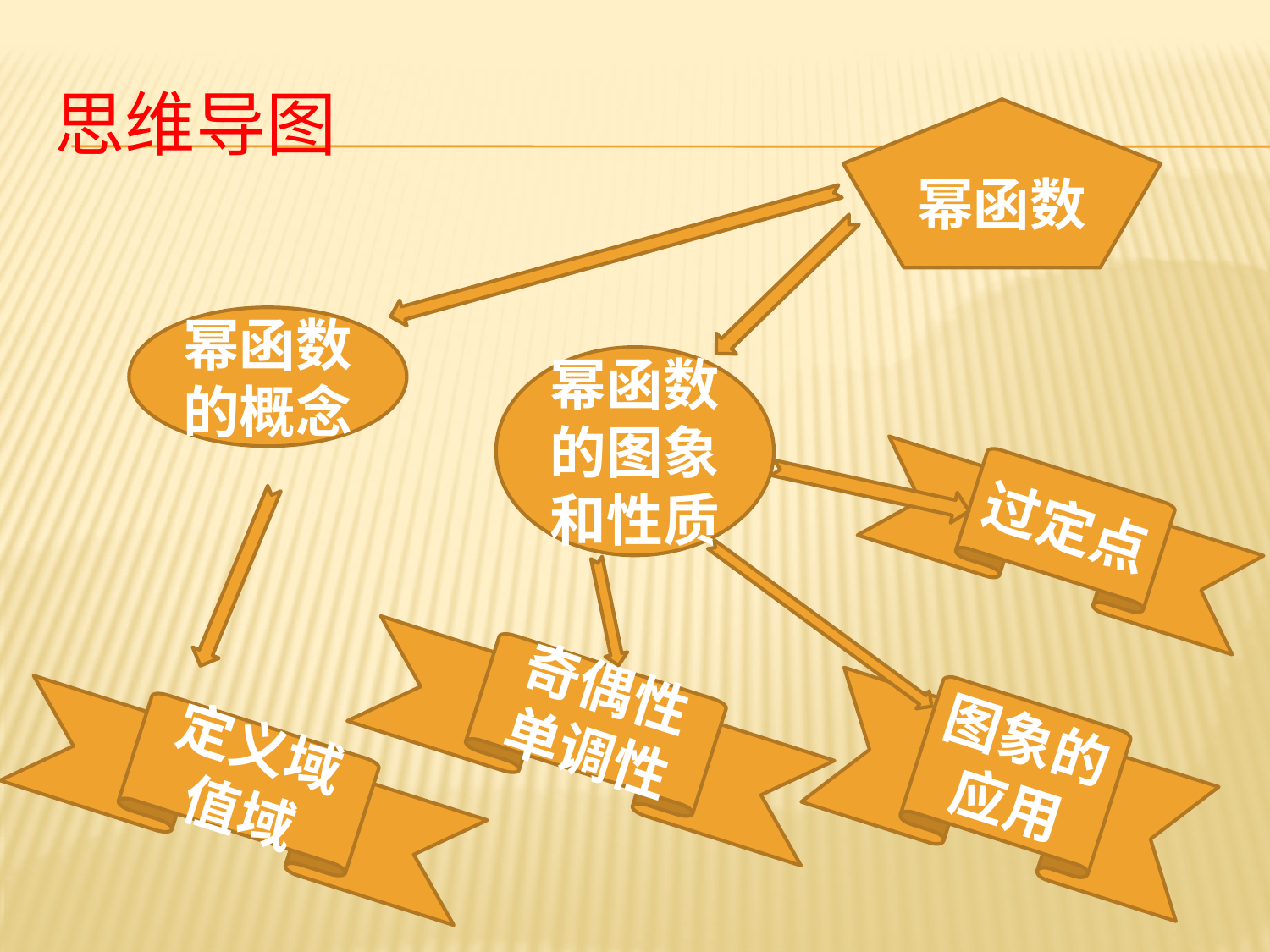

# 思维导图
幂函数

幂函数的概念
幂函数的图象和性质
过定点

奇偶性
单调性
图象的应用
定义域
值域